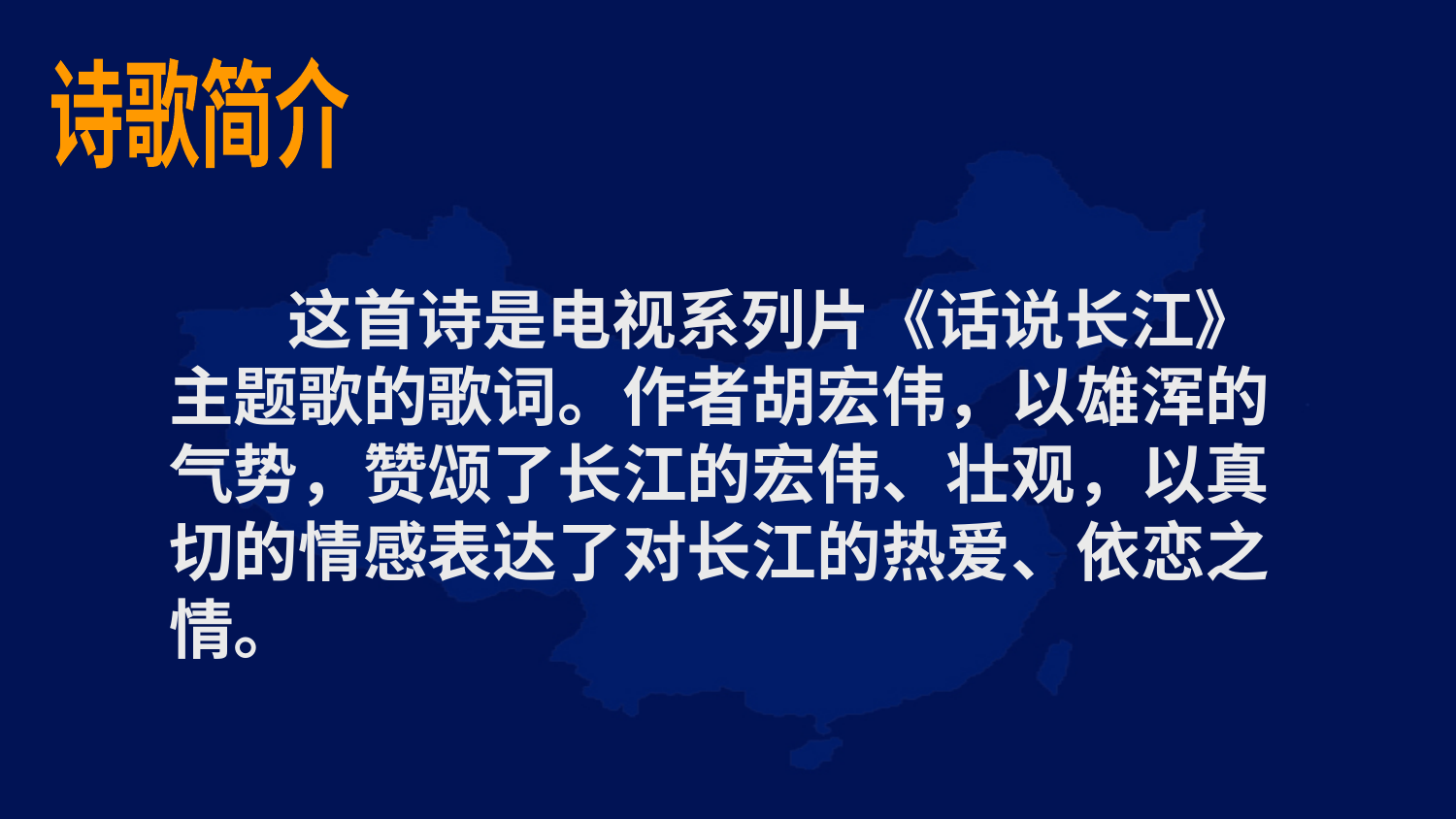

诗歌简介
       这首诗是电视系列片《话说长江》主题歌的歌词。作者胡宏伟，以雄浑的气势，赞颂了长江的宏伟、壮观，以真切的情感表达了对长江的热爱、依恋之情。